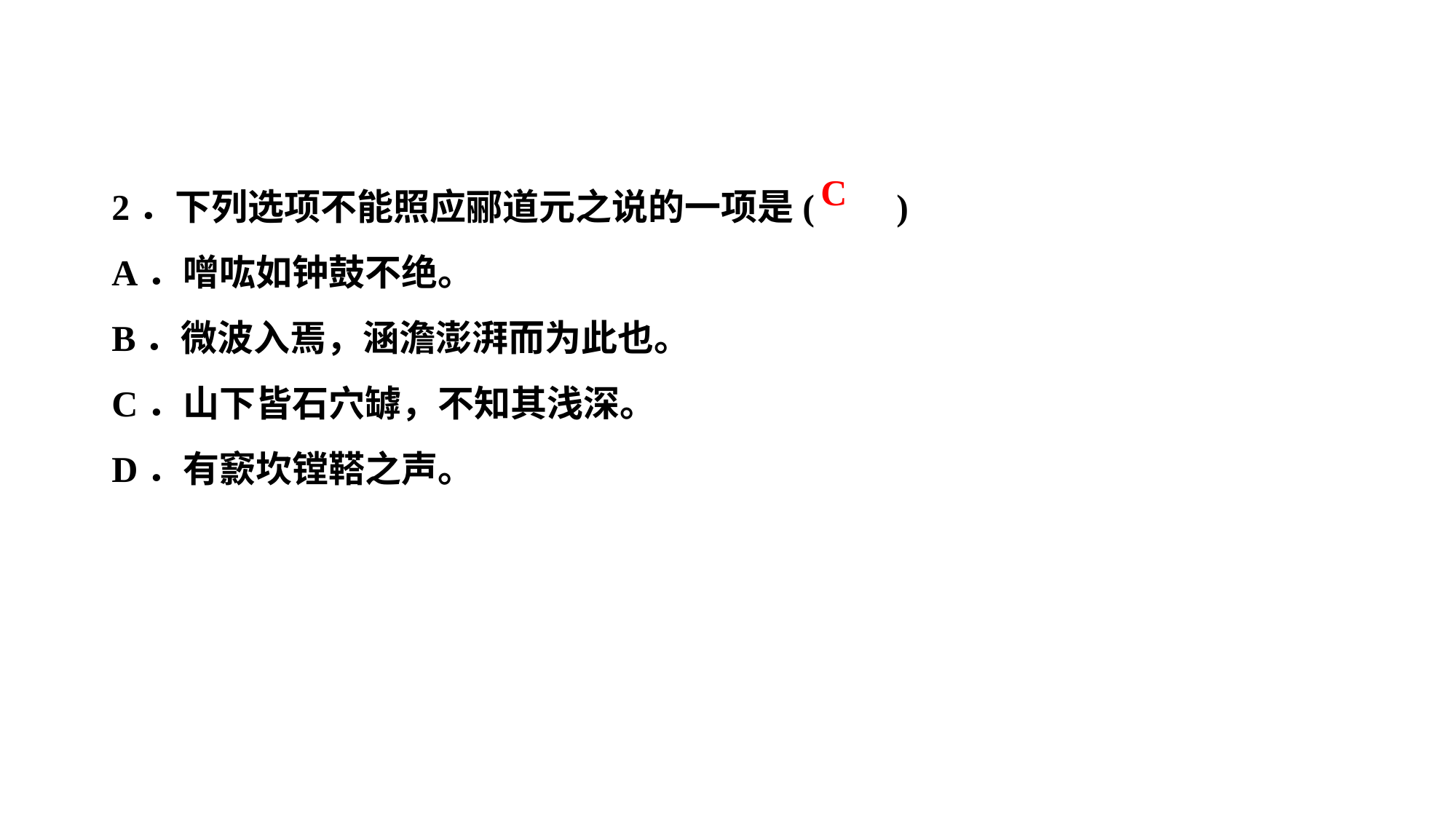

2．下列选项不能照应郦道元之说的一项是(         )
A．噌吰如钟鼓不绝。
B．微波入焉，涵澹澎湃而为此也。
C．山下皆石穴罅，不知其浅深。
D．有窾坎镗鞳之声。
C